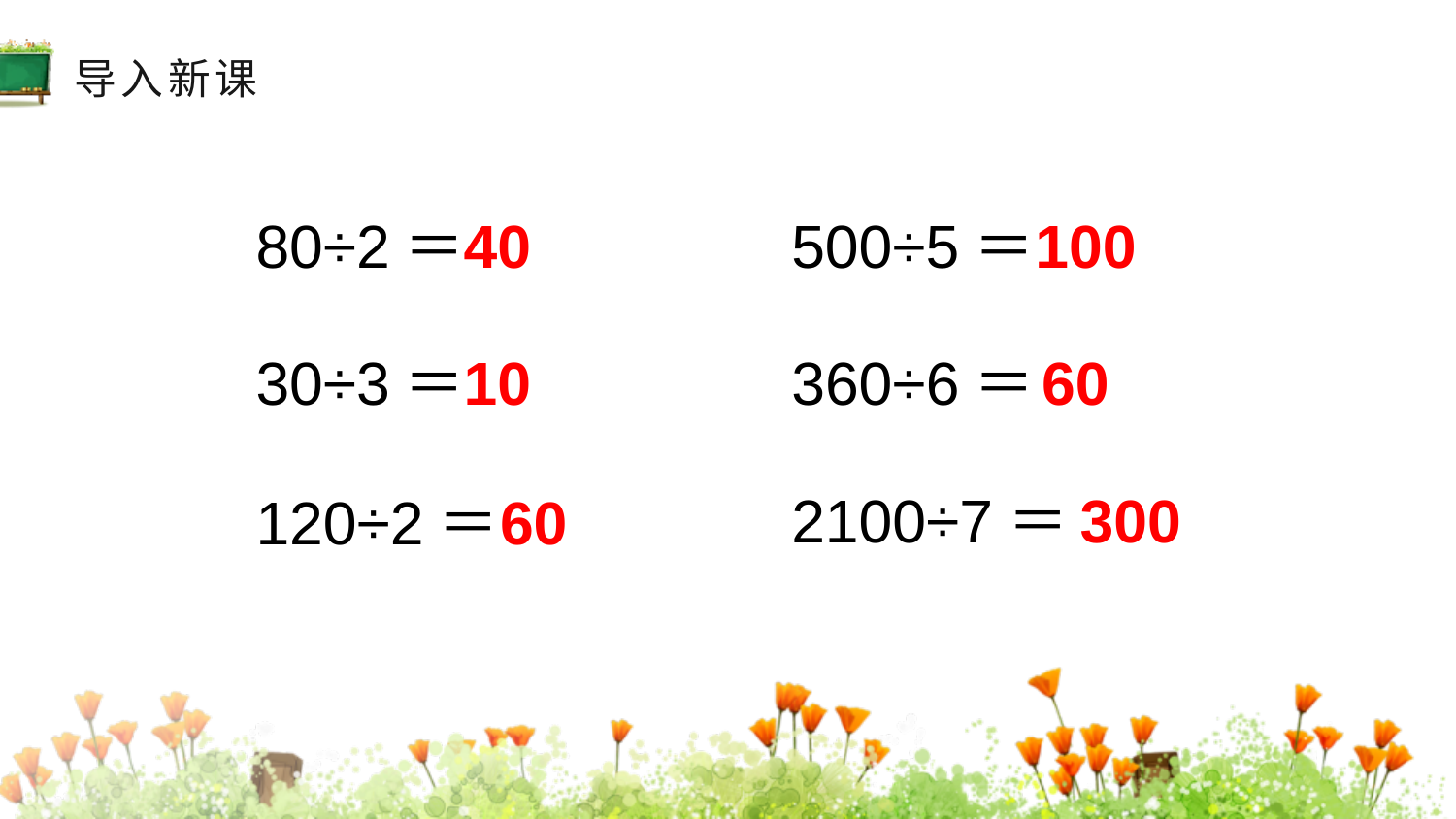

导入新课
80÷2＝
40
500÷5＝
100
30÷3＝
10
360÷6＝
60
2100÷7＝
300
120÷2＝
60